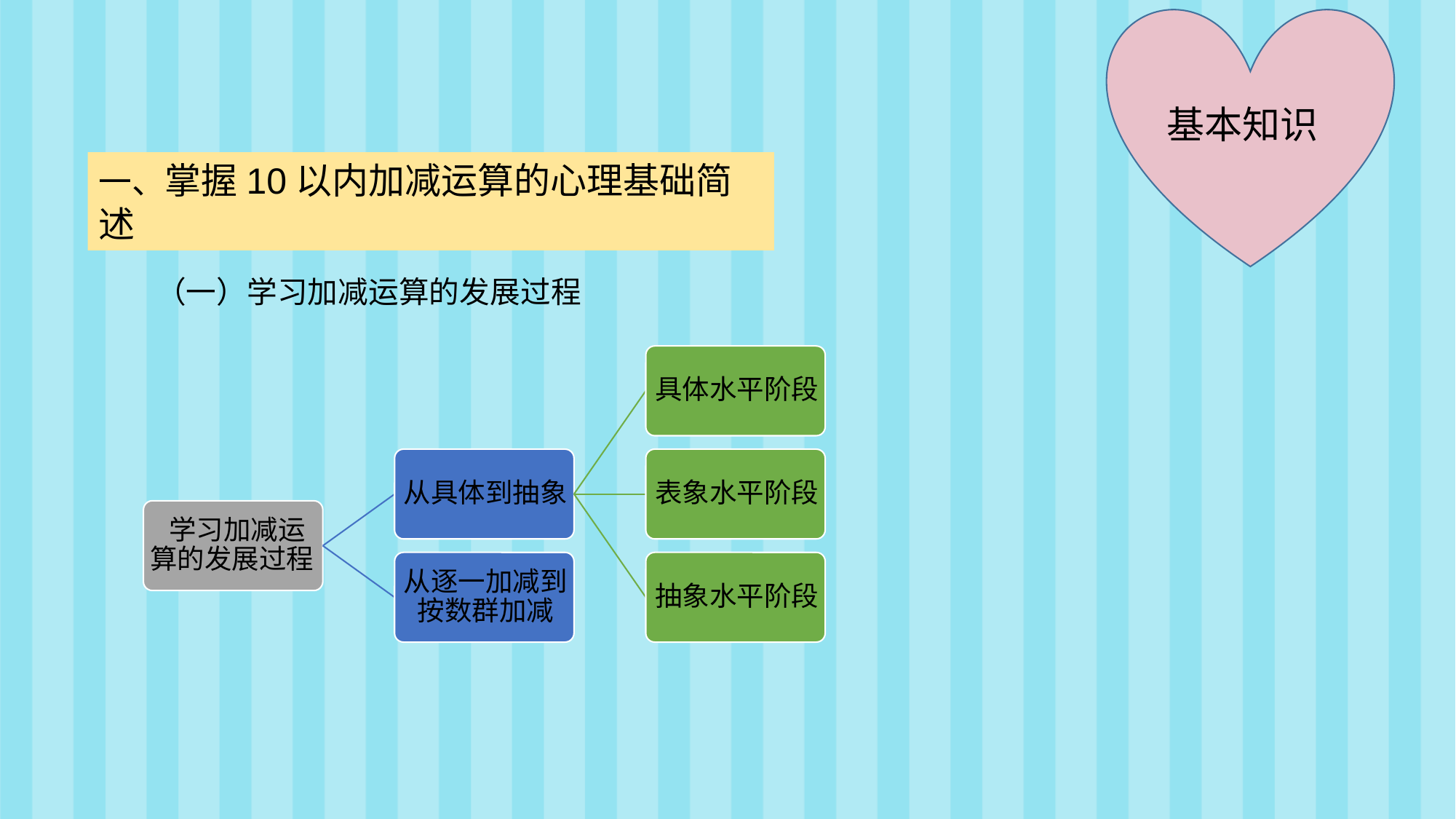

基本知识
一、掌握10以内加减运算的心理基础简述
  学习加减运算的发展过程

从具体到抽象

具体水平阶段

表象水平阶段

抽象水平阶段

从逐一加减到按数群加减
（一）学习加减运算的发展过程